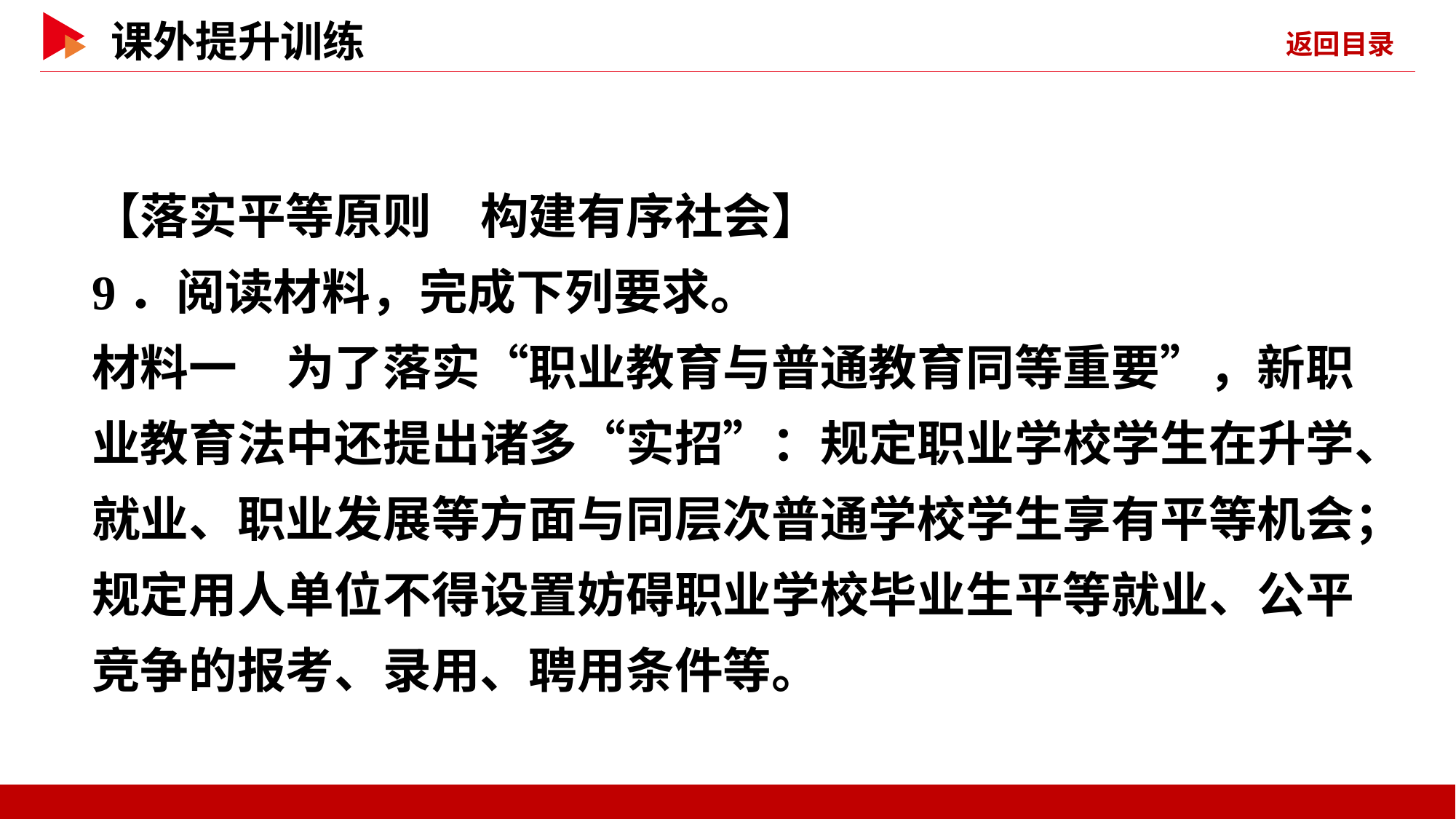

【落实平等原则　构建有序社会】
9．阅读材料，完成下列要求。
材料一　为了落实“职业教育与普通教育同等重要”，新职业教育法中还提出诸多“实招”：规定职业学校学生在升学、就业、职业发展等方面与同层次普通学校学生享有平等机会；规定用人单位不得设置妨碍职业学校毕业生平等就业、公平竞争的报考、录用、聘用条件等。